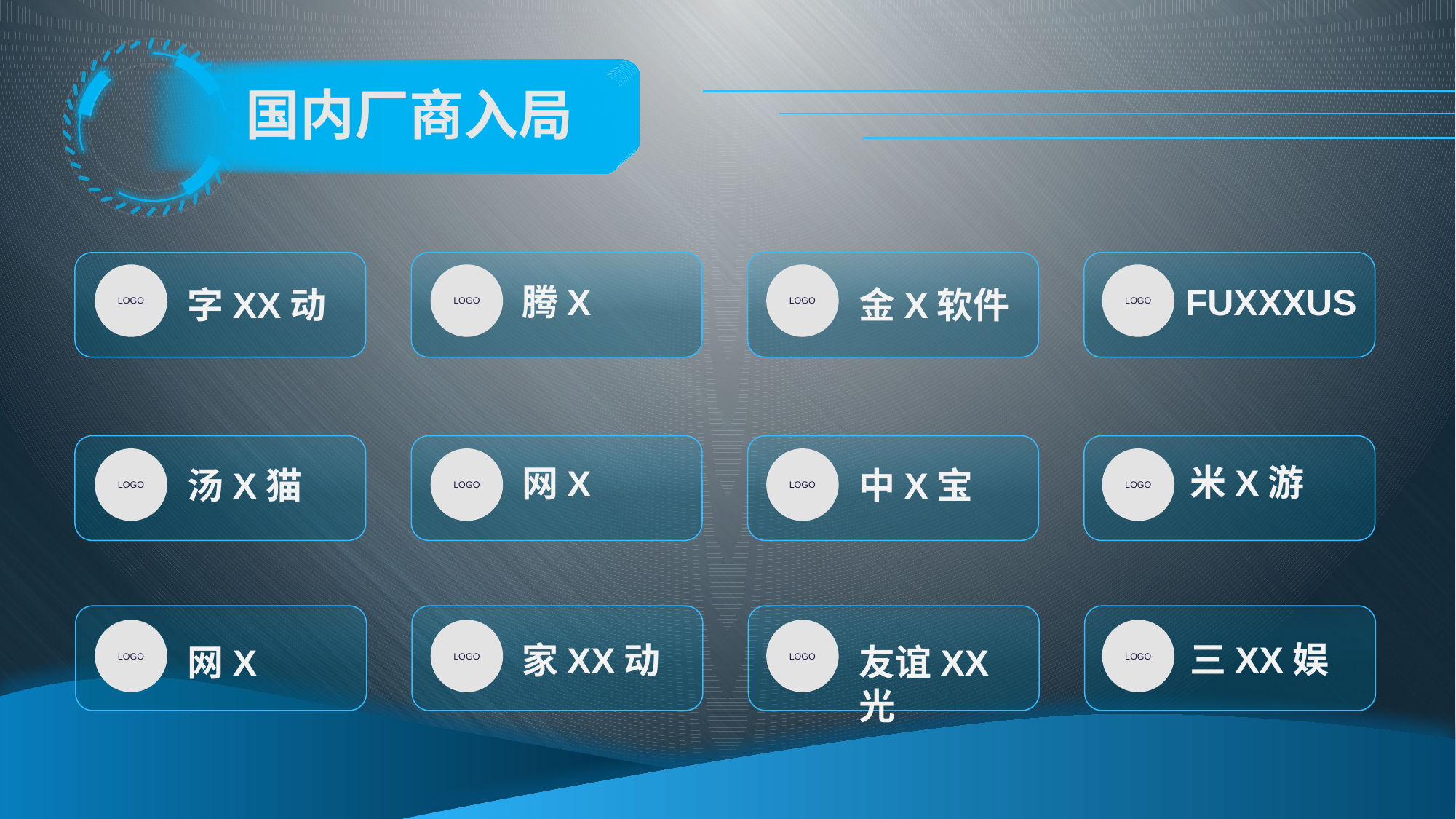

国内厂商入局

LOGO
LOGO
LOGO
LOGO
FUXXXUS
腾X
字XX动
金X软件

LOGO
LOGO
LOGO
LOGO
米X游
网X
汤X猫
中X宝

LOGO
LOGO
LOGO
LOGO
三XX娱
家XX动
网X
友谊XX光